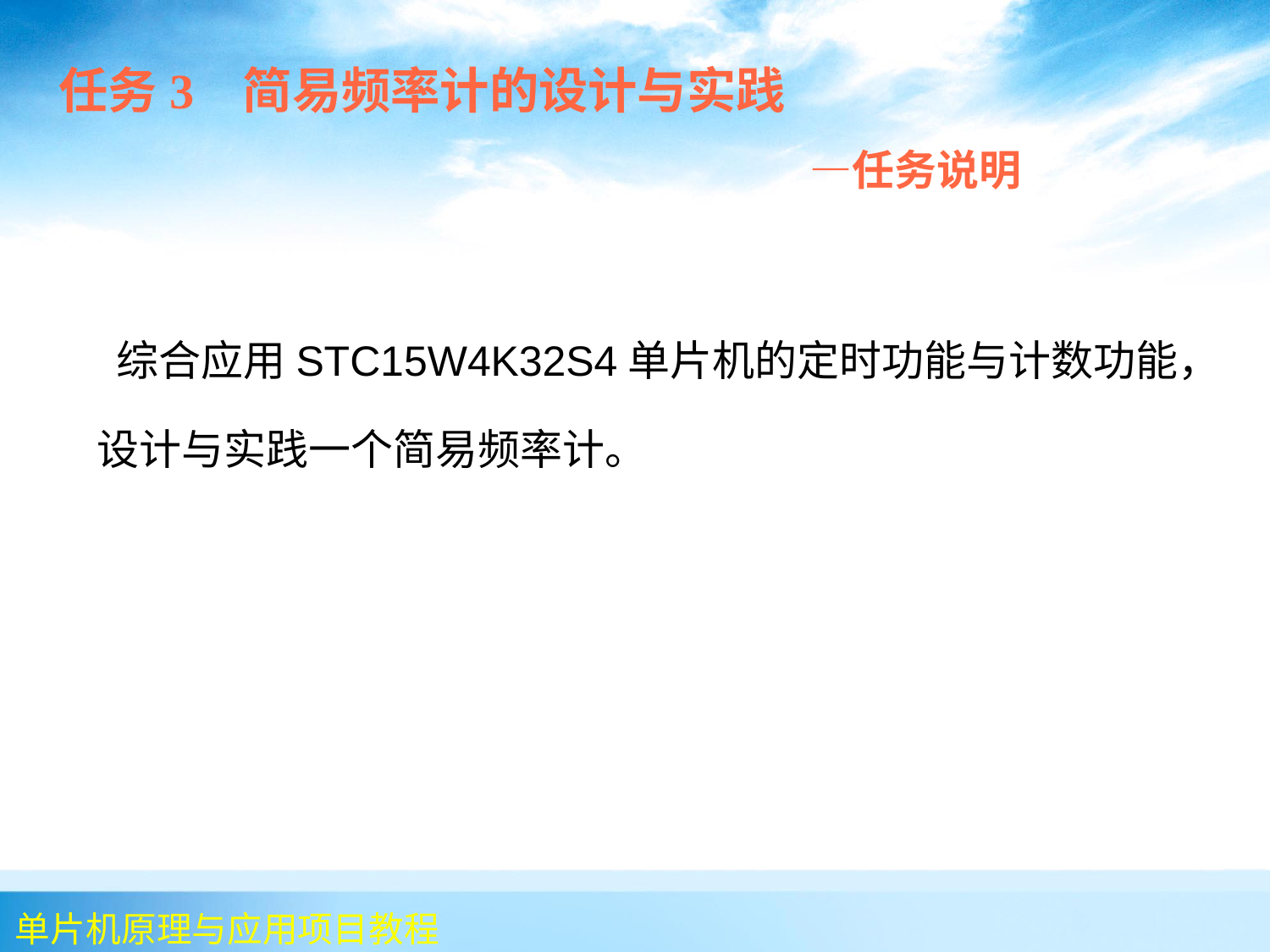

任务3   简易频率计的设计与实践
                                                                     —任务说明

  	 综合应用STC15W4K32S4单片机的定时功能与计数功能，设计与实践一个简易频率计。